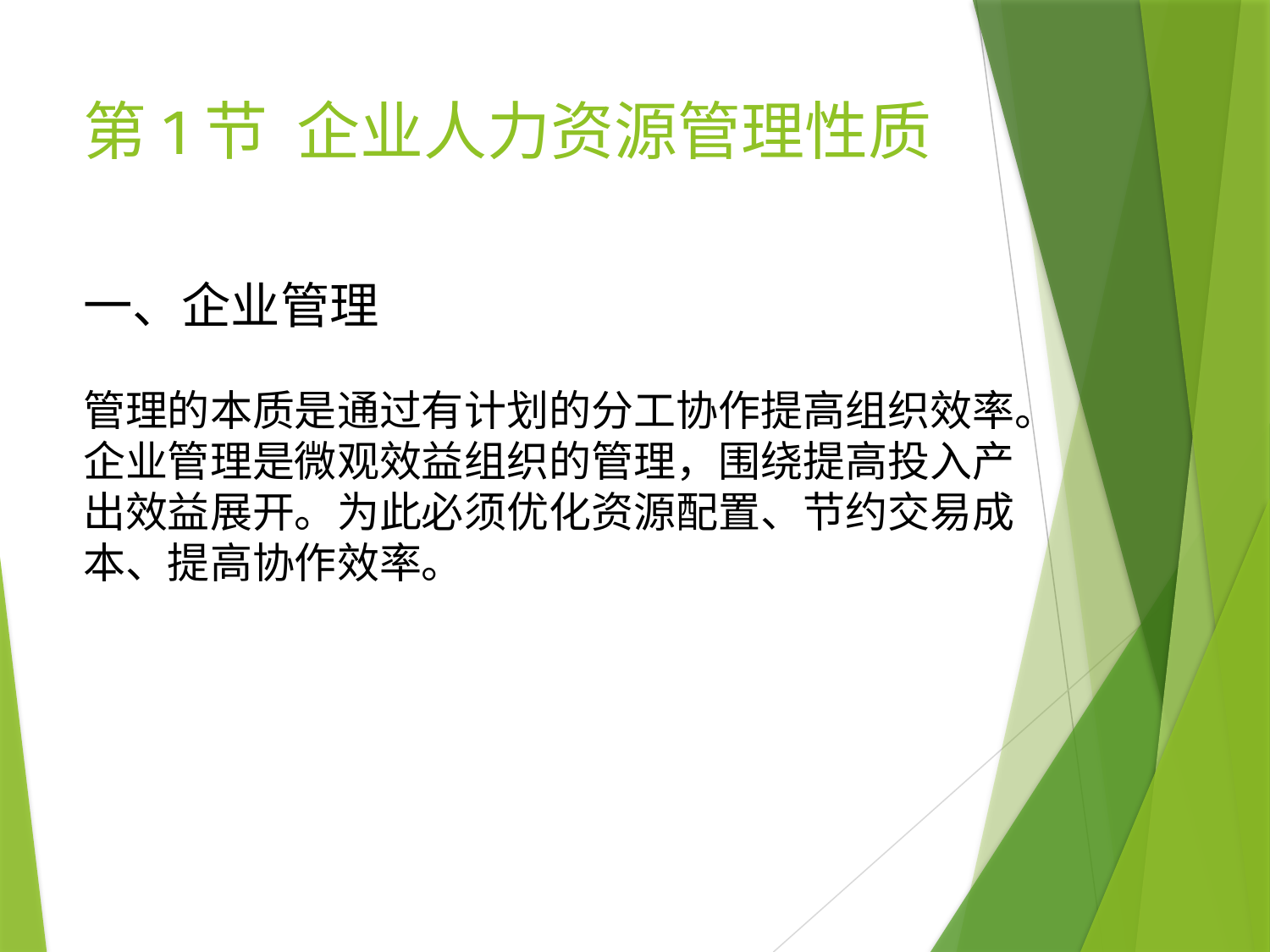

# 第1节  企业人力资源管理性质
一、企业管理

管理的本质是通过有计划的分工协作提高组织效率。企业管理是微观效益组织的管理，围绕提高投入产出效益展开。为此必须优化资源配置、节约交易成本、提高协作效率。